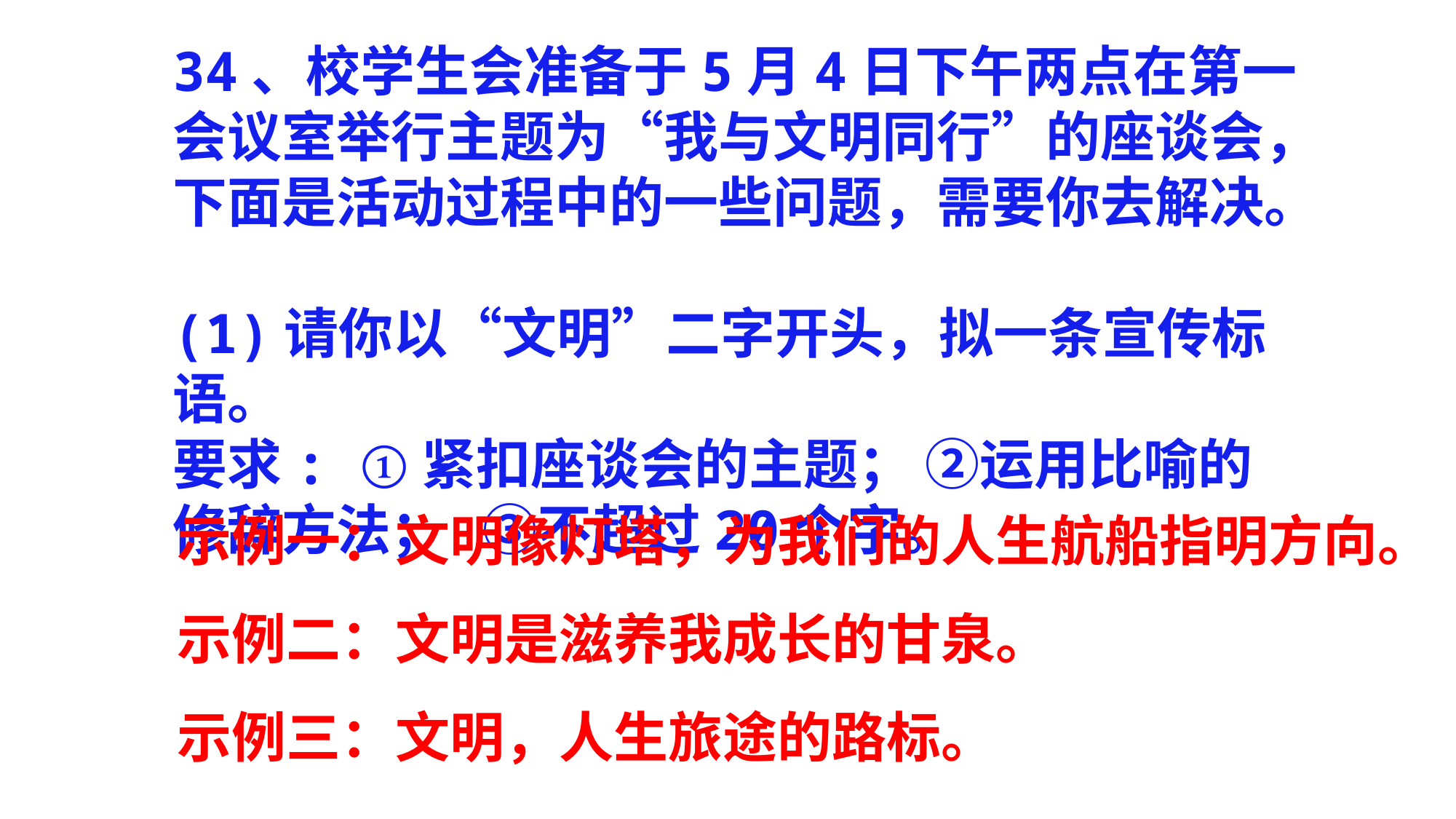

34、校学生会准备于5月4日下午两点在第一会议室举行主题为“我与文明同行”的座谈会，下面是活动过程中的一些问题，需要你去解决。
(1)请你以“文明”二字开头，拟一条宣传标语。
要求: ①紧扣座谈会的主题； ②运用比喻的修辞方法；   ③不超过20个字。
示例一：文明像灯塔，为我们的人生航船指明方向。
示例二：文明是滋养我成长的甘泉。
示例三：文明，人生旅途的路标。